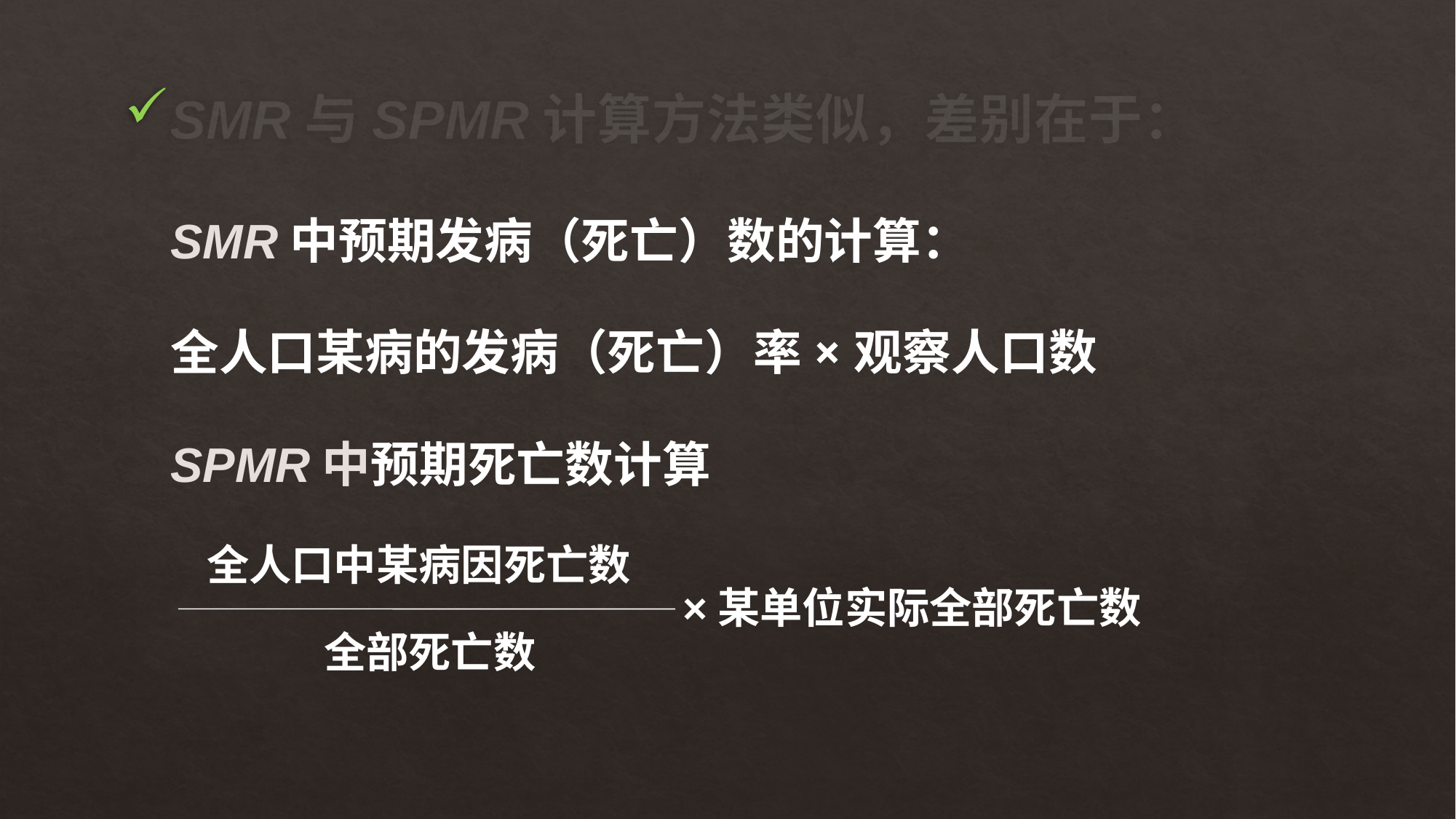

# SMR与SPMR计算方法类似，差别在于：
SMR中预期发病（死亡）数的计算：
全人口某病的发病（死亡）率×观察人口数
SPMR中预期死亡数计算

全人口中某病因死亡数

全部死亡数
×某单位实际全部死亡数